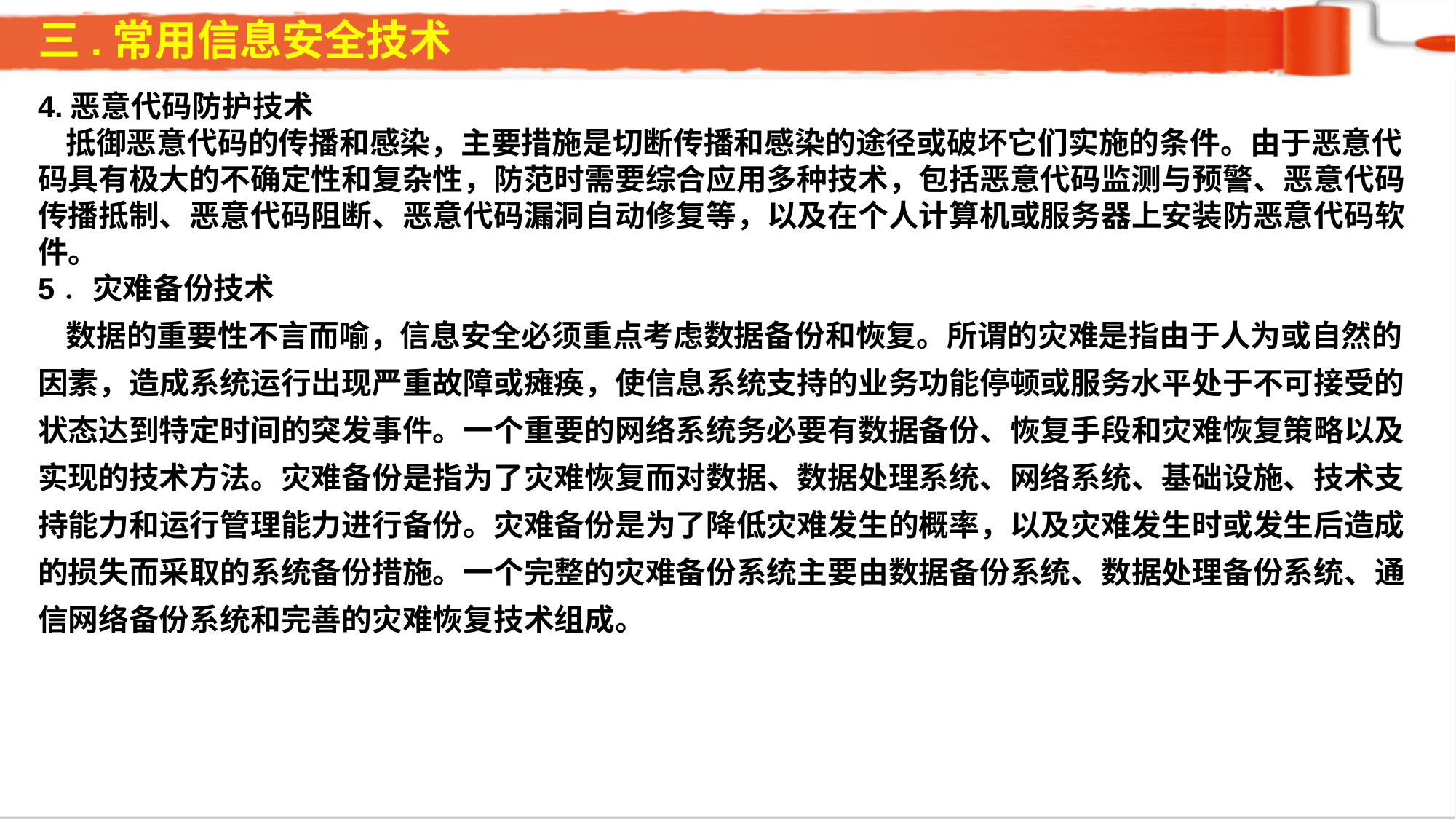

三.常用信息安全技术
4.恶意代码防护技术   抵御恶意代码的传播和感染，主要措施是切断传播和感染的途径或破坏它们实施的条件。由于恶意代码具有极大的不确定性和复杂性，防范时需要综合应用多种技术，包括恶意代码监测与预警、恶意代码传播抵制、恶意代码阻断、恶意代码漏洞自动修复等，以及在个人计算机或服务器上安装防恶意代码软件。5．灾难备份技术   数据的重要性不言而喻，信息安全必须重点考虑数据备份和恢复。所谓的灾难是指由于人为或自然的因素，造成系统运行出现严重故障或瘫痪，使信息系统支持的业务功能停顿或服务水平处于不可接受的状态达到特定时间的突发事件。一个重要的网络系统务必要有数据备份、恢复手段和灾难恢复策略以及实现的技术方法。灾难备份是指为了灾难恢复而对数据、数据处理系统、网络系统、基础设施、技术支持能力和运行管理能力进行备份。灾难备份是为了降低灾难发生的概率，以及灾难发生时或发生后造成的损失而采取的系统备份措施。一个完整的灾难备份系统主要由数据备份系统、数据处理备份系统、通信网络备份系统和完善的灾难恢复技术组成。